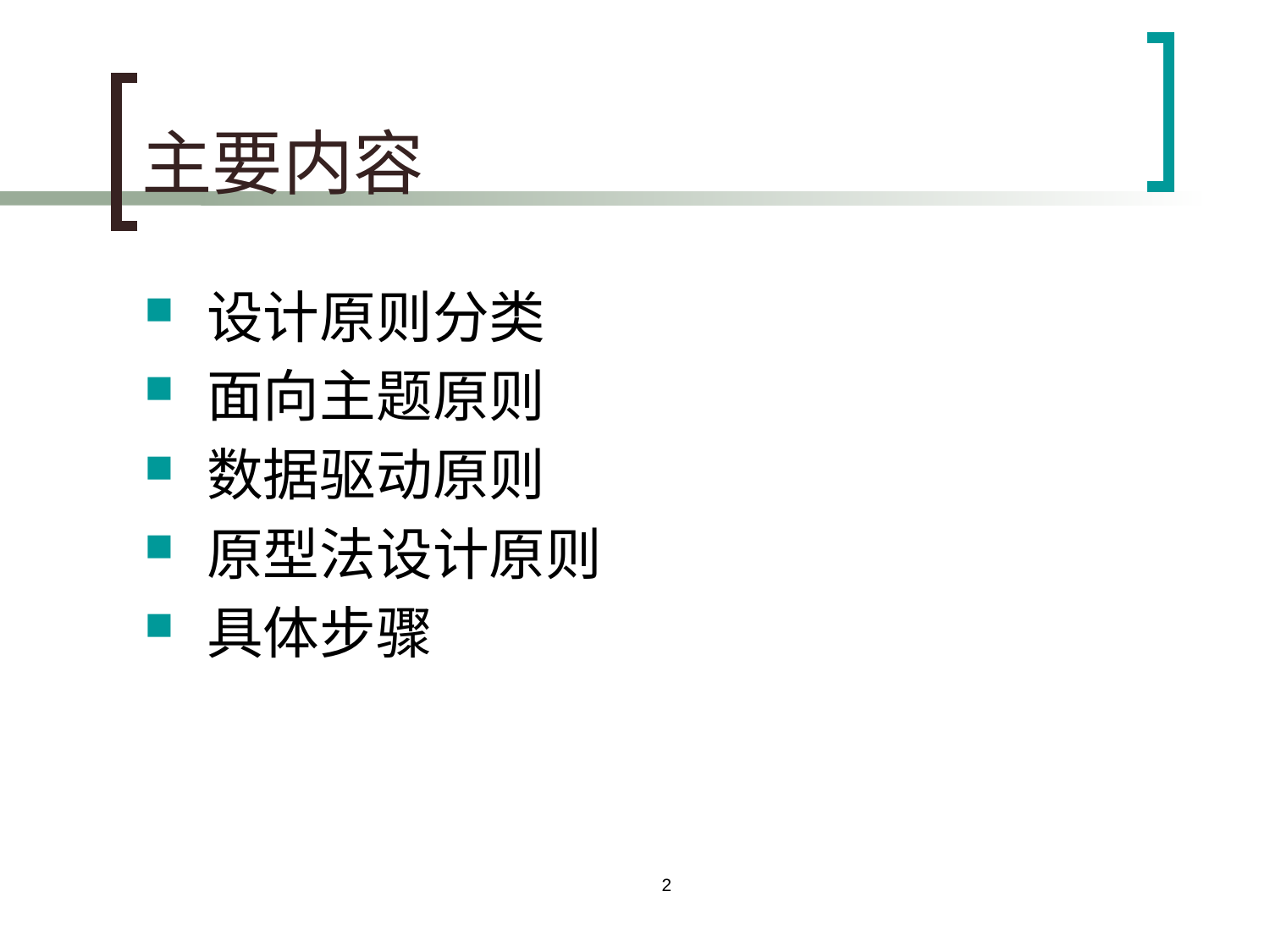

# 主要内容
设计原则分类
面向主题原则
数据驱动原则
原型法设计原则
具体步骤

2